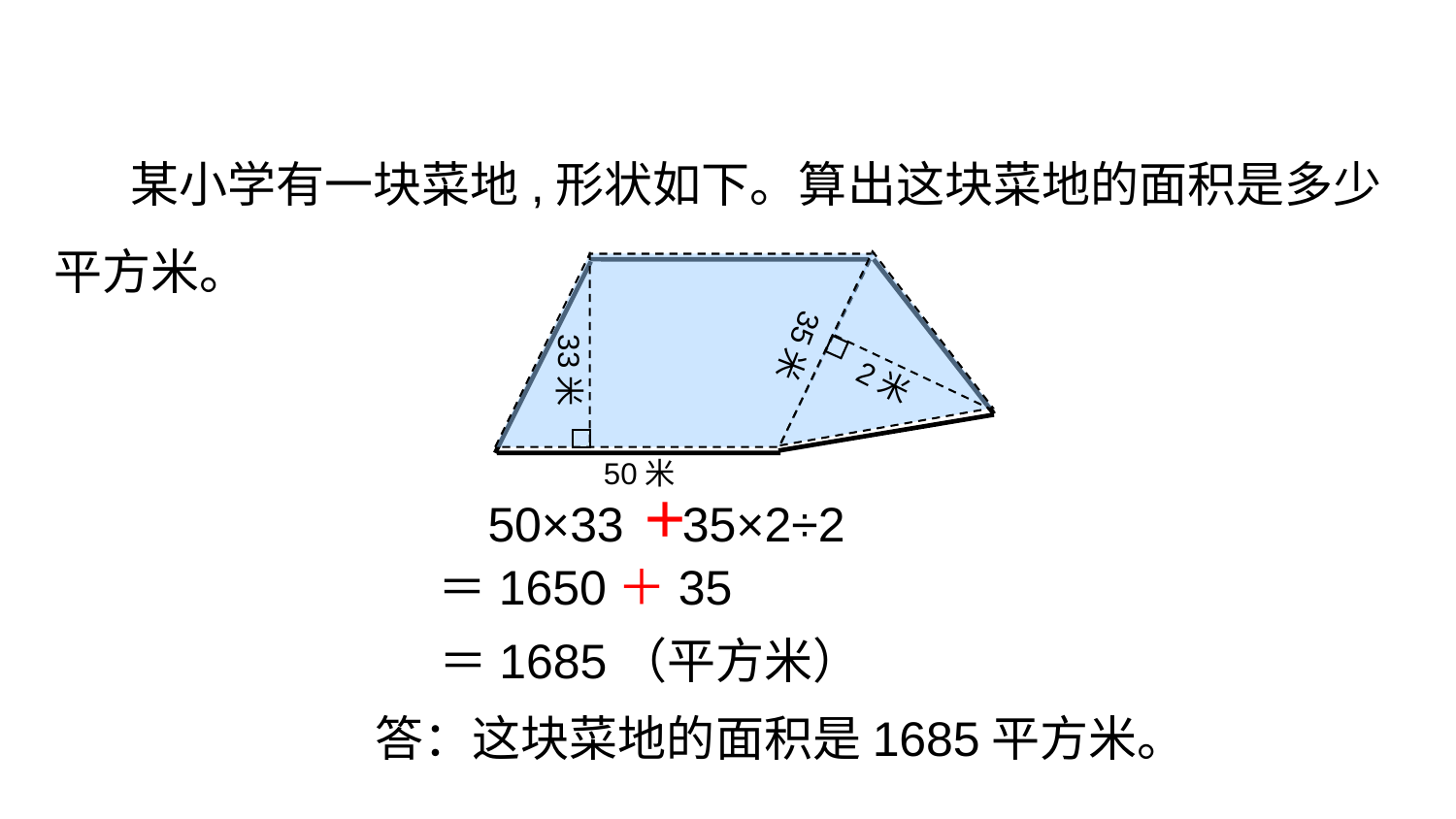

某小学有一块菜地,形状如下。算出这块菜地的面积是多少平方米。

35米
33米
2米
50米
＋
50×33
35×2÷2
＝1650＋35
＝1685（平方米）
答：这块菜地的面积是1685平方米。